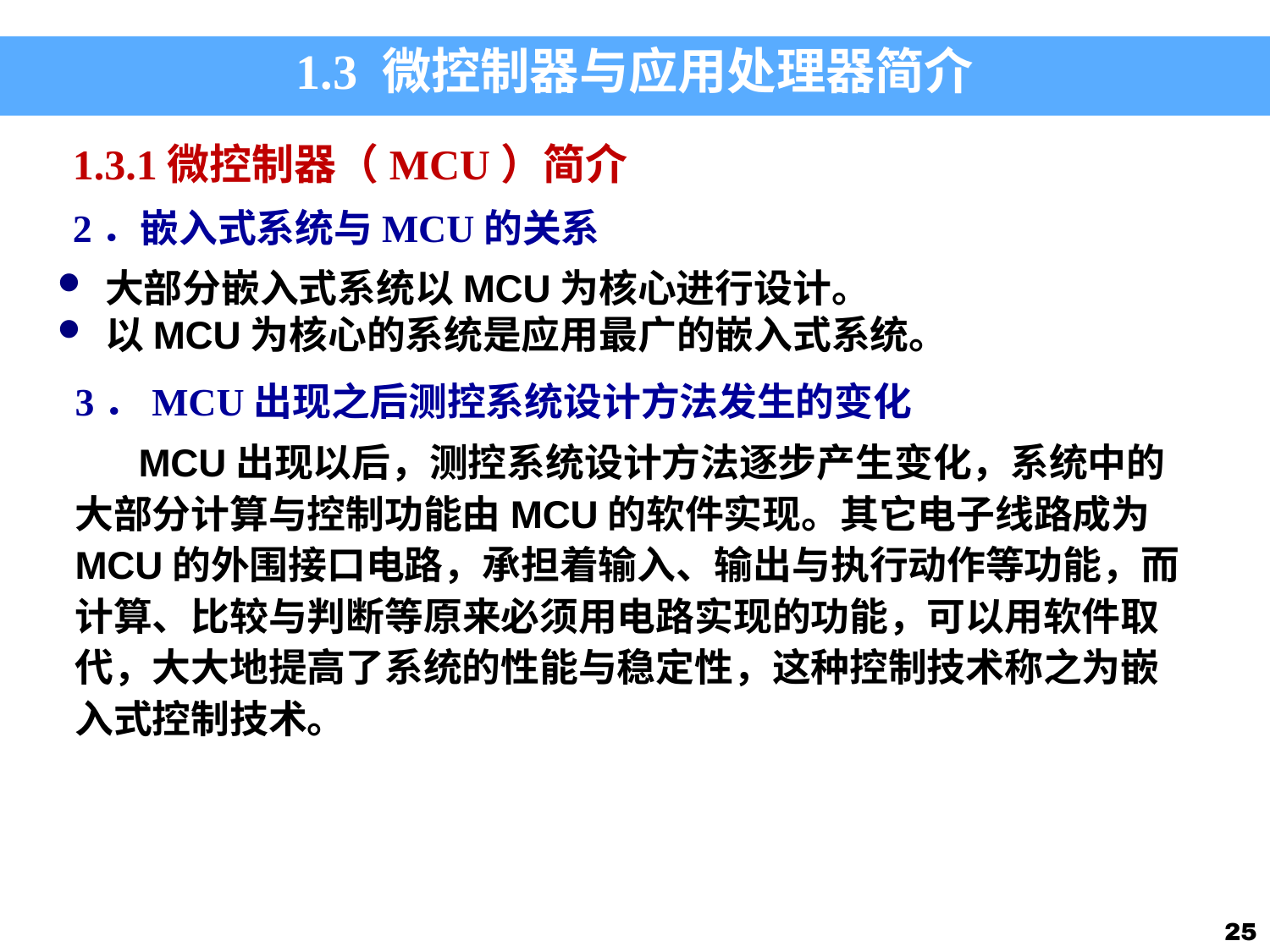

1.3 微控制器与应用处理器简介
1.3.1微控制器（MCU）简介
2．嵌入式系统与MCU的关系
大部分嵌入式系统以MCU为核心进行设计。
以MCU为核心的系统是应用最广的嵌入式系统。
3．MCU出现之后测控系统设计方法发生的变化
MCU出现以后，测控系统设计方法逐步产生变化，系统中的大部分计算与控制功能由MCU的软件实现。其它电子线路成为MCU的外围接口电路，承担着输入、输出与执行动作等功能，而计算、比较与判断等原来必须用电路实现的功能，可以用软件取代，大大地提高了系统的性能与稳定性，这种控制技术称之为嵌入式控制技术。
25